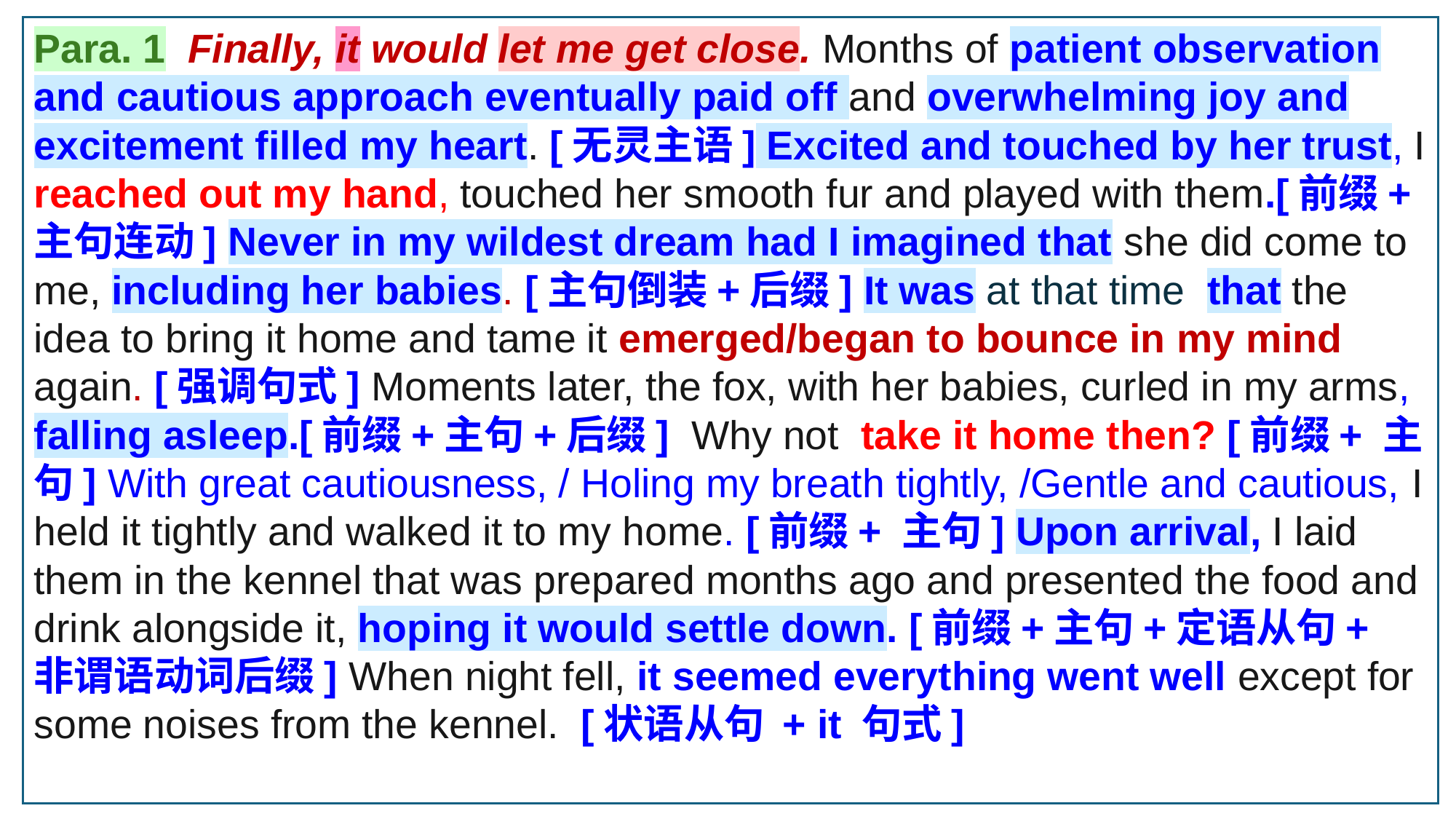

Para. 1  Finally, it would let me get close. Months of patient observation and cautious approach eventually paid off and overwhelming joy and excitement filled my heart. [无灵主语] Excited and touched by her trust, I reached out my hand, touched her smooth fur and played with them.[前缀+ 主句连动] Never in my wildest dream had I imagined that she did come to me, including her babies. [主句倒装+后缀] It was at that time  that the idea to bring it home and tame it emerged/began to bounce in my mind again. [强调句式] Moments later, the fox, with her babies, curled in my arms, falling asleep.[前缀+主句+后缀]  Why not  take it home then? [前缀+ 主句] With great cautiousness, / Holing my breath tightly, /Gentle and cautious, I held it tightly and walked it to my home. [前缀+ 主句] Upon arrival, I laid them in the kennel that was prepared months ago and presented the food and drink alongside it, hoping it would settle down. [前缀+主句+定语从句+ 非谓语动词后缀] When night fell, it seemed everything went well except for some noises from the kennel.  [状语从句 + it 句式]